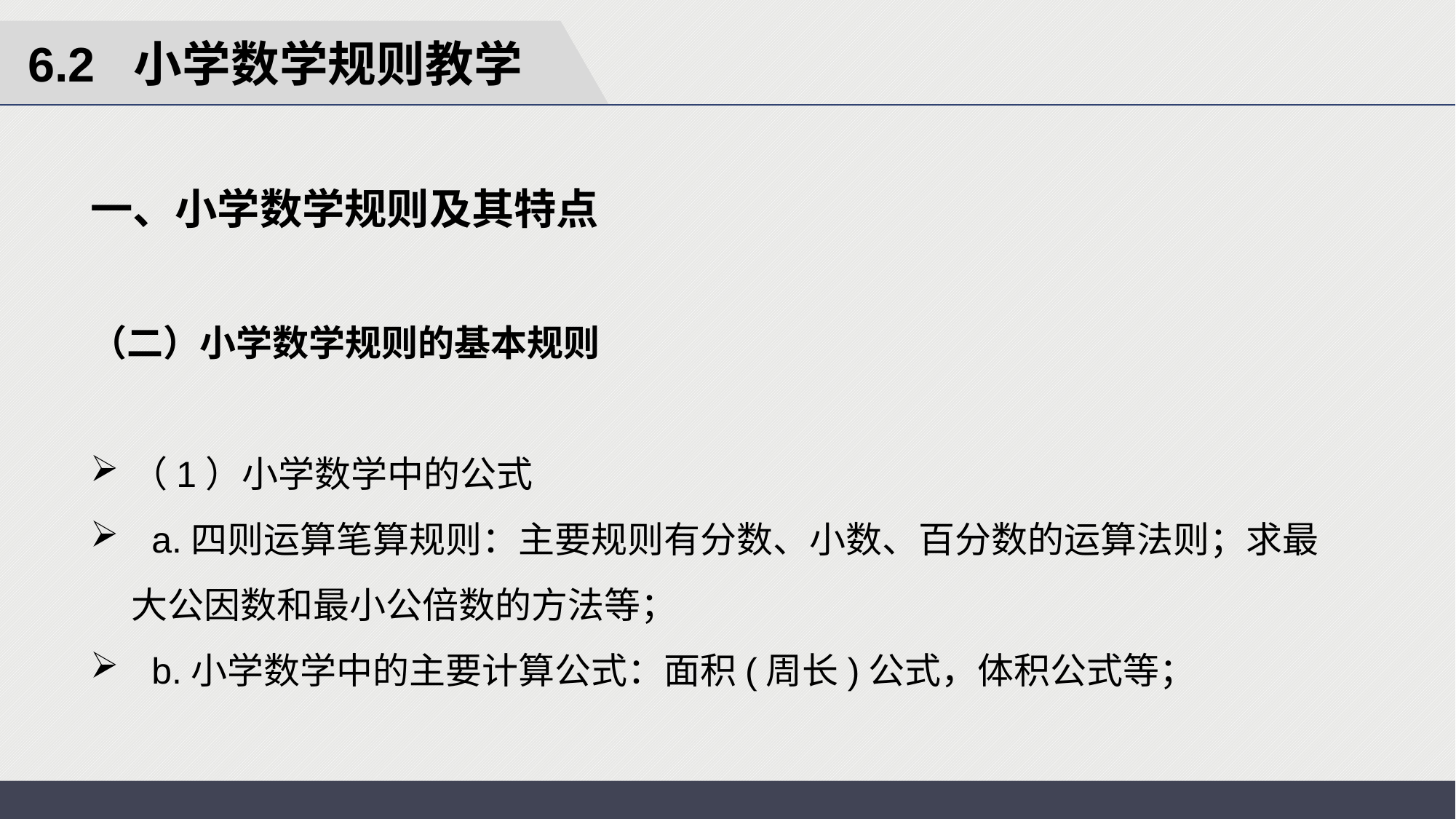

6.2  小学数学规则教学
一、小学数学规则及其特点

（二）小学数学规则的基本规则

（1）小学数学中的公式
  a.四则运算笔算规则：主要规则有分数、小数、百分数的运算法则；求最大公因数和最小公倍数的方法等；
  b.小学数学中的主要计算公式：面积(周长)公式，体积公式等；